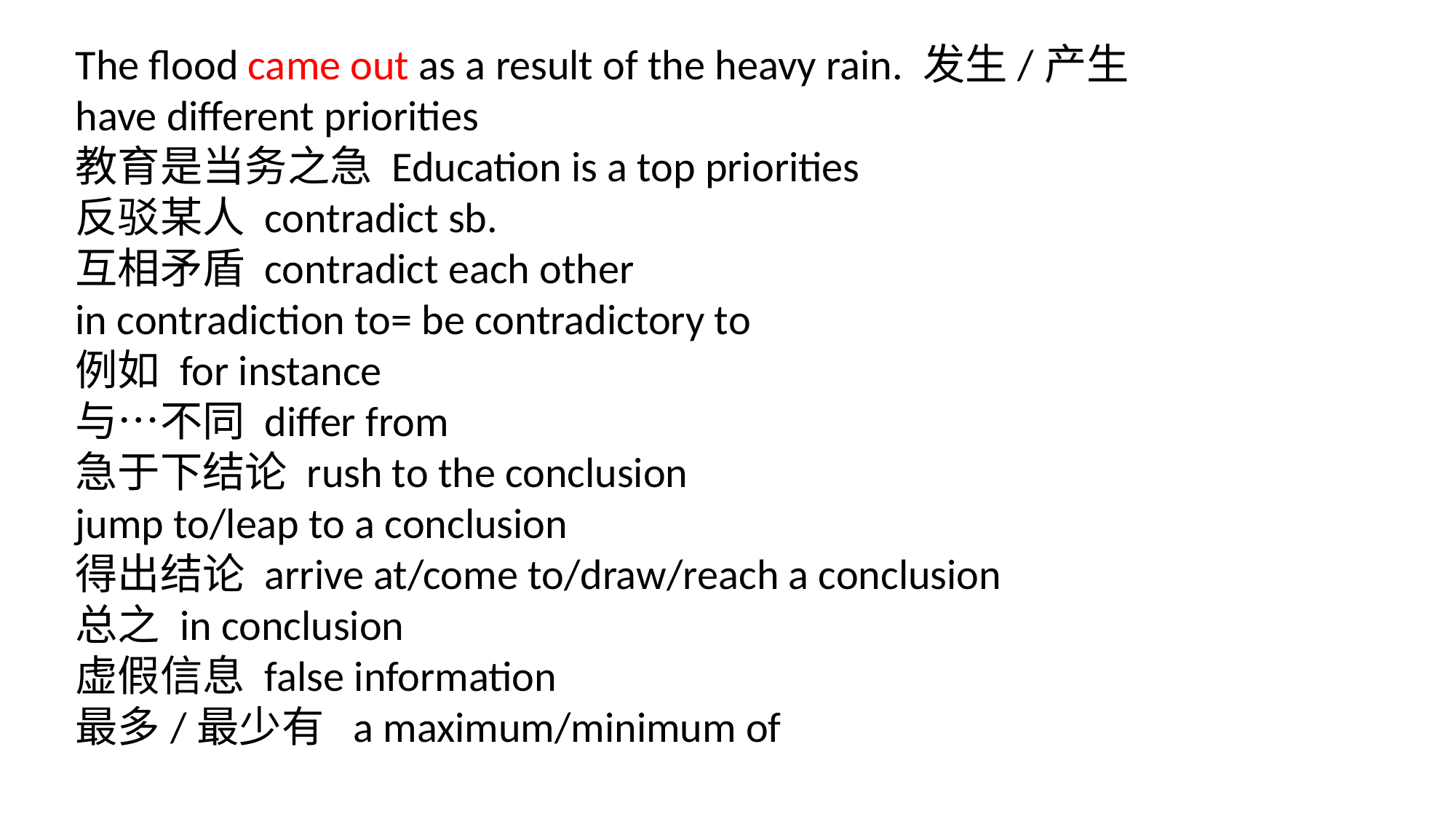

The flood came out as a result of the heavy rain. 发生/产生
have different priorities
教育是当务之急 Education is a top priorities
反驳某人 contradict sb.
互相矛盾 contradict each other
in contradiction to= be contradictory to
例如 for instance
与…不同 differ from
急于下结论 rush to the conclusion
jump to/leap to a conclusion
得出结论 arrive at/come to/draw/reach a conclusion
总之 in conclusion
虚假信息 false information
最多/最少有  a maximum/minimum of